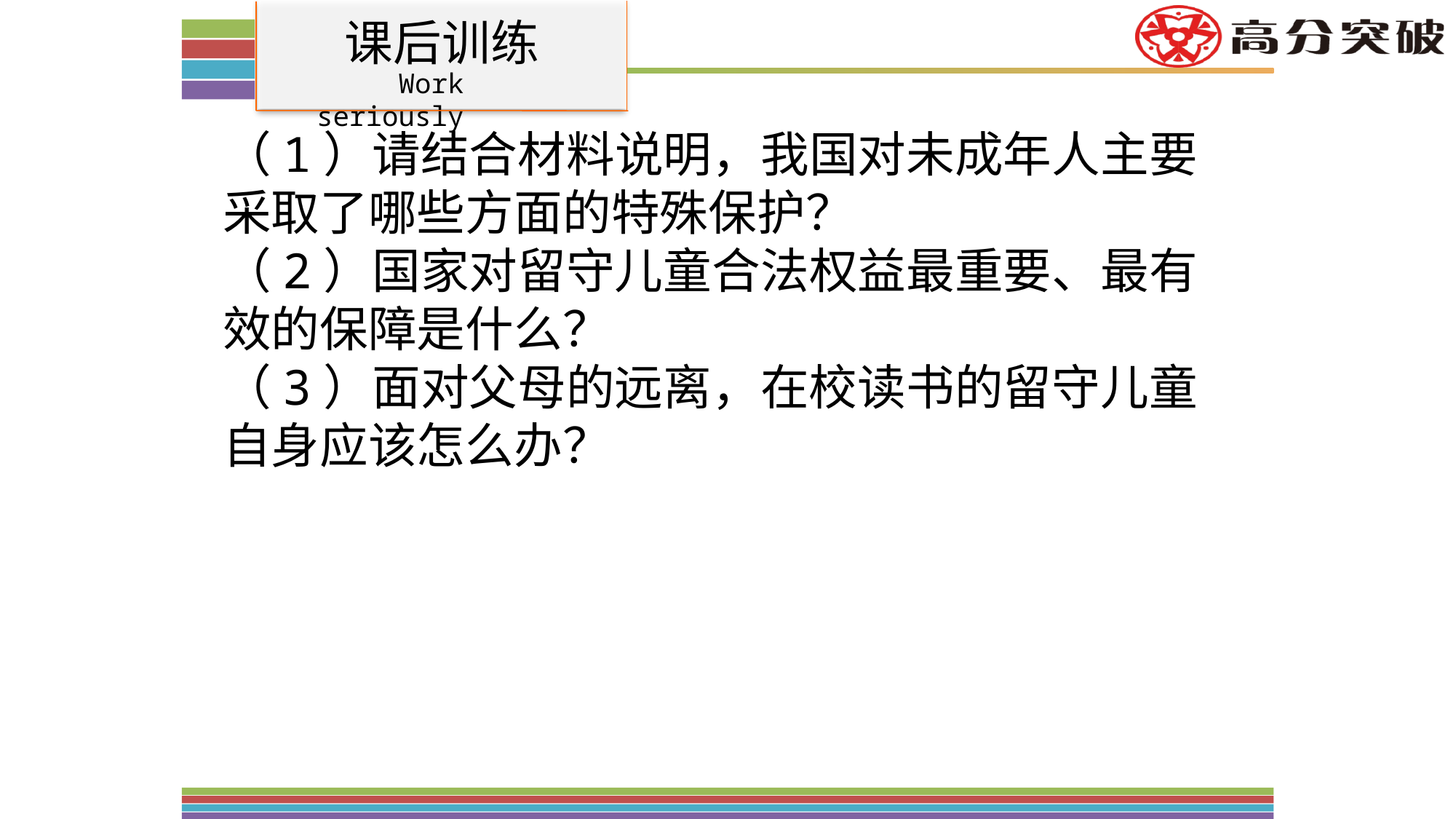

课后训练

     Work seriously

（1）请结合材料说明，我国对未成年人主要采取了哪些方面的特殊保护？
（2）国家对留守儿童合法权益最重要、最有效的保障是什么？
（3）面对父母的远离，在校读书的留守儿童自身应该怎么办？